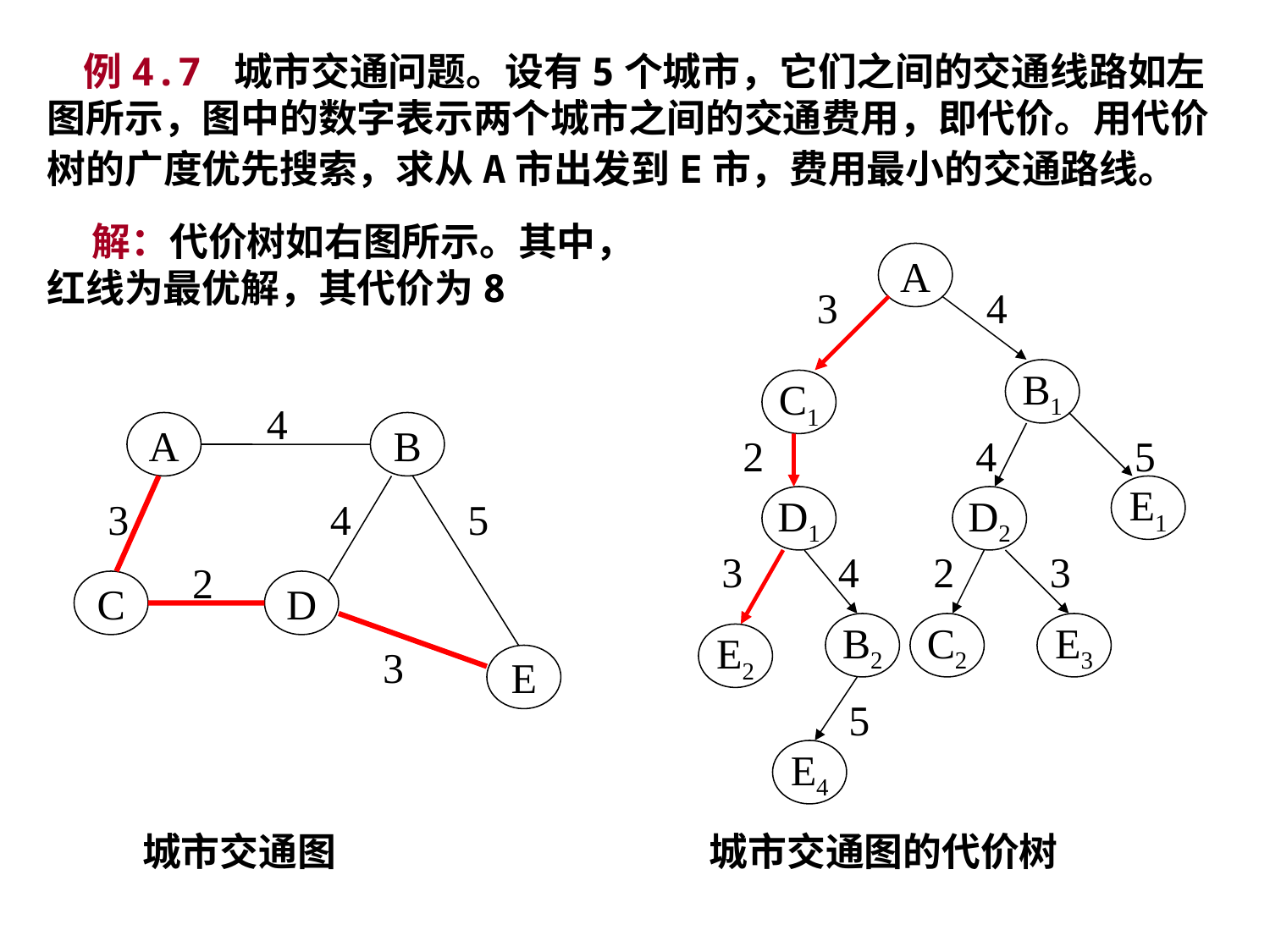

例4.7 城市交通问题。设有5个城市，它们之间的交通线路如左图所示，图中的数字表示两个城市之间的交通费用，即代价。用代价树的广度优先搜索，求从A市出发到E市，费用最小的交通路线。
    解：代价树如右图所示。其中，红线为最优解，其代价为8
A
3              4

B1
C1

2                    4             5

E1
D1
D2
3         4       2         3

B2
C2
E3
E2

5
E4
4
A
B

3                   4           5
2
C
D

3
E
城市交通图                                          城市交通图的代价树